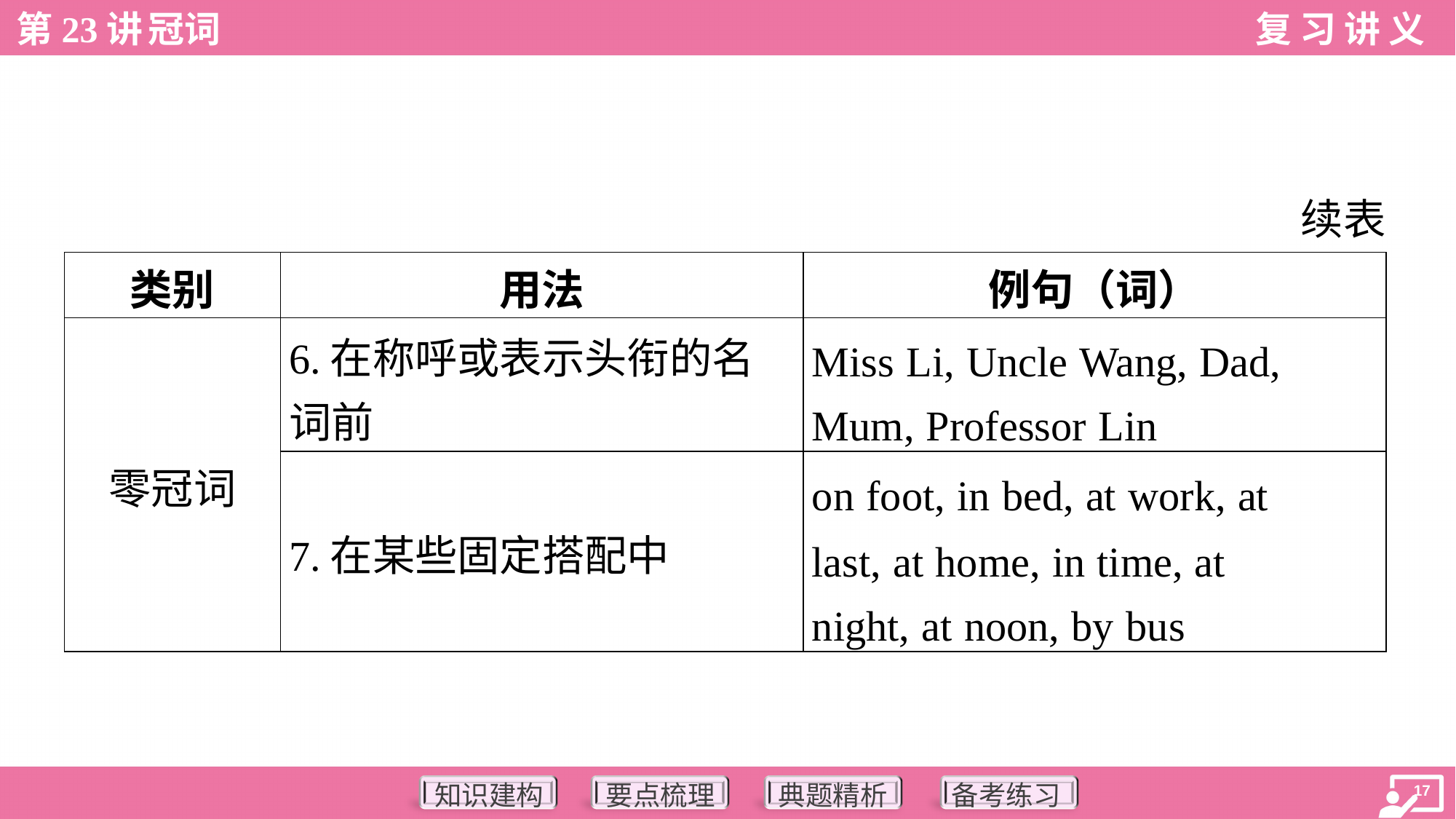

续表
| 类别 | 用法 | 例句（词） |
| --- | --- | --- |
| 零冠词 | 6.在称呼或表示头衔的名 词前 | Miss Li, Uncle Wang, Dad, Mum, Professor Lin |
|  | 7.在某些固定搭配中 | on foot, in bed, at work, at last, at home, in time, at night, at noon, by bus |